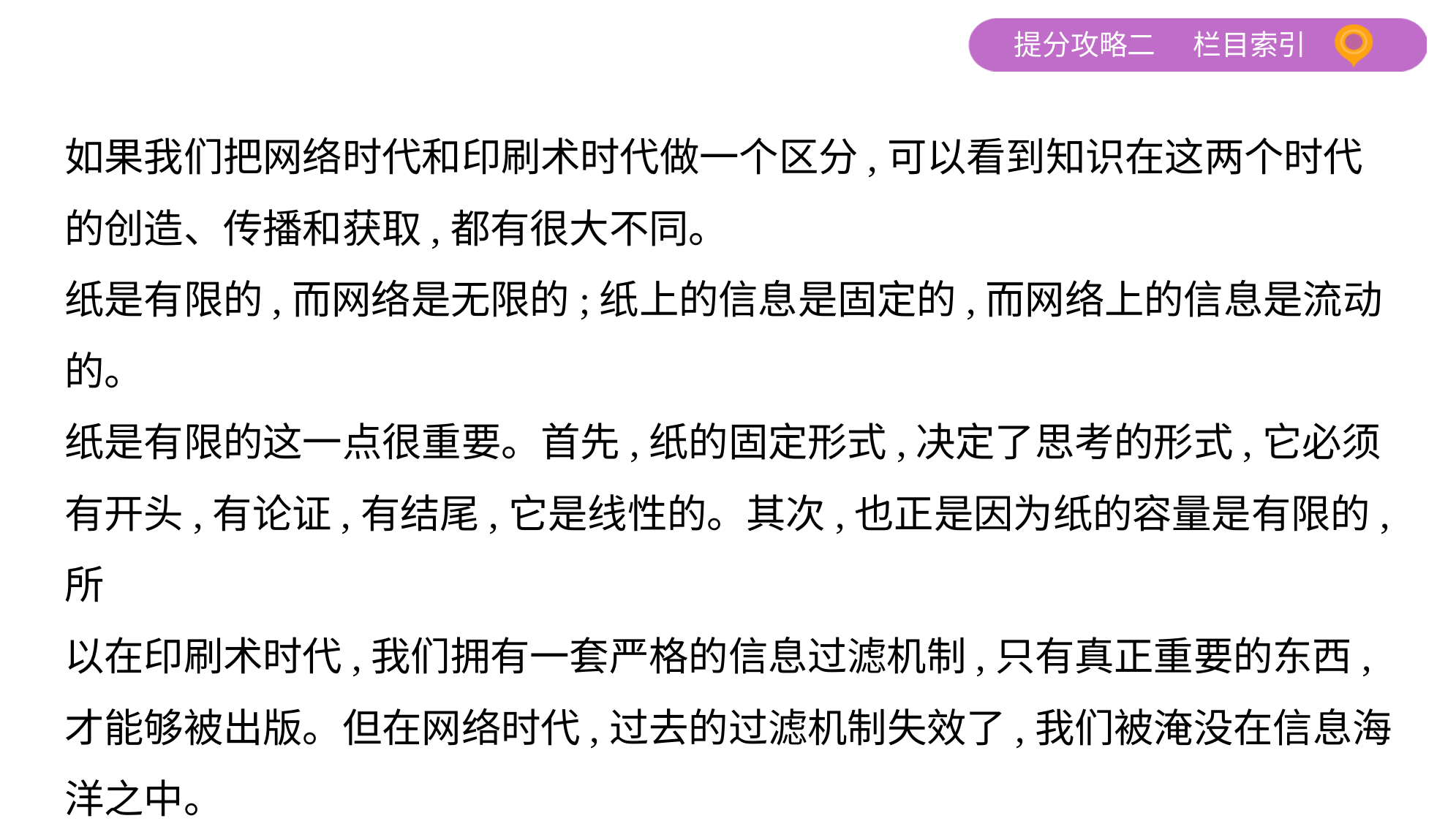

如果我们把网络时代和印刷术时代做一个区分,可以看到知识在这两个时代
的创造、传播和获取,都有很大不同。
纸是有限的,而网络是无限的;纸上的信息是固定的,而网络上的信息是流动
的。
纸是有限的这一点很重要。首先,纸的固定形式,决定了思考的形式,它必须
有开头,有论证,有结尾,它是线性的。其次,也正是因为纸的容量是有限的,所
以在印刷术时代,我们拥有一套严格的信息过滤机制,只有真正重要的东西,
才能够被出版。但在网络时代,过去的过滤机制失效了,我们被淹没在信息海
洋之中。